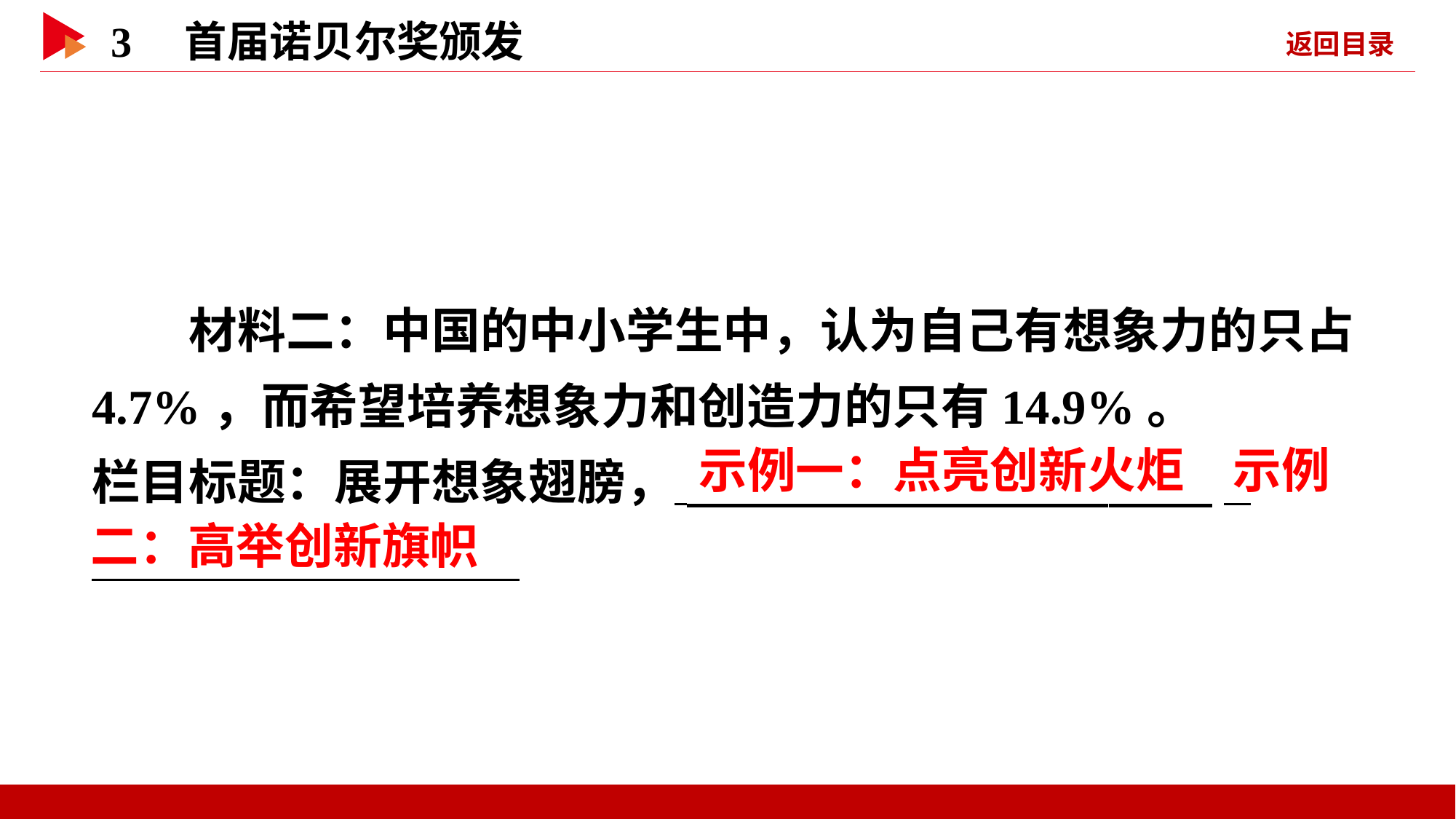

材料二：中国的中小学生中，认为自己有想象力的只占4.7%，而希望培养想象力和创造力的只有14.9%。
栏目标题：展开想象翅膀，                                       　     _

 示例一：点亮创新火炬　示例
二：高举创新旗帜